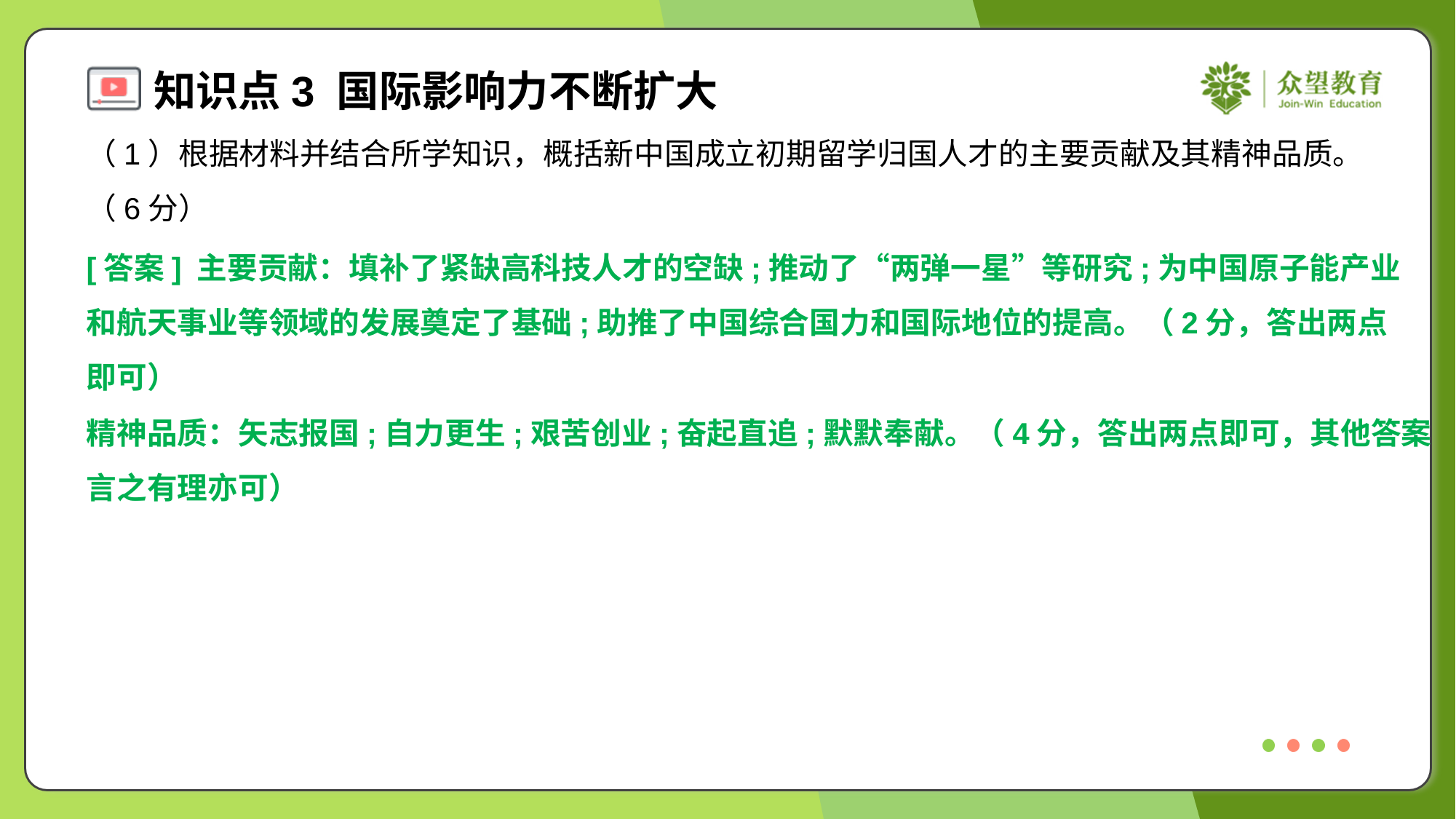

（1）根据材料并结合所学知识，概括新中国成立初期留学归国人才的主要贡献及其精神品质。
（6分）
[答案] 主要贡献：填补了紧缺高科技人才的空缺;推动了“两弹一星”等研究;为中国原子能产业
和航天事业等领域的发展奠定了基础;助推了中国综合国力和国际地位的提高。（2分，答出两点
即可）
精神品质：矢志报国;自力更生;艰苦创业;奋起直追;默默奉献。（4分，答出两点即可，其他答案
言之有理亦可）